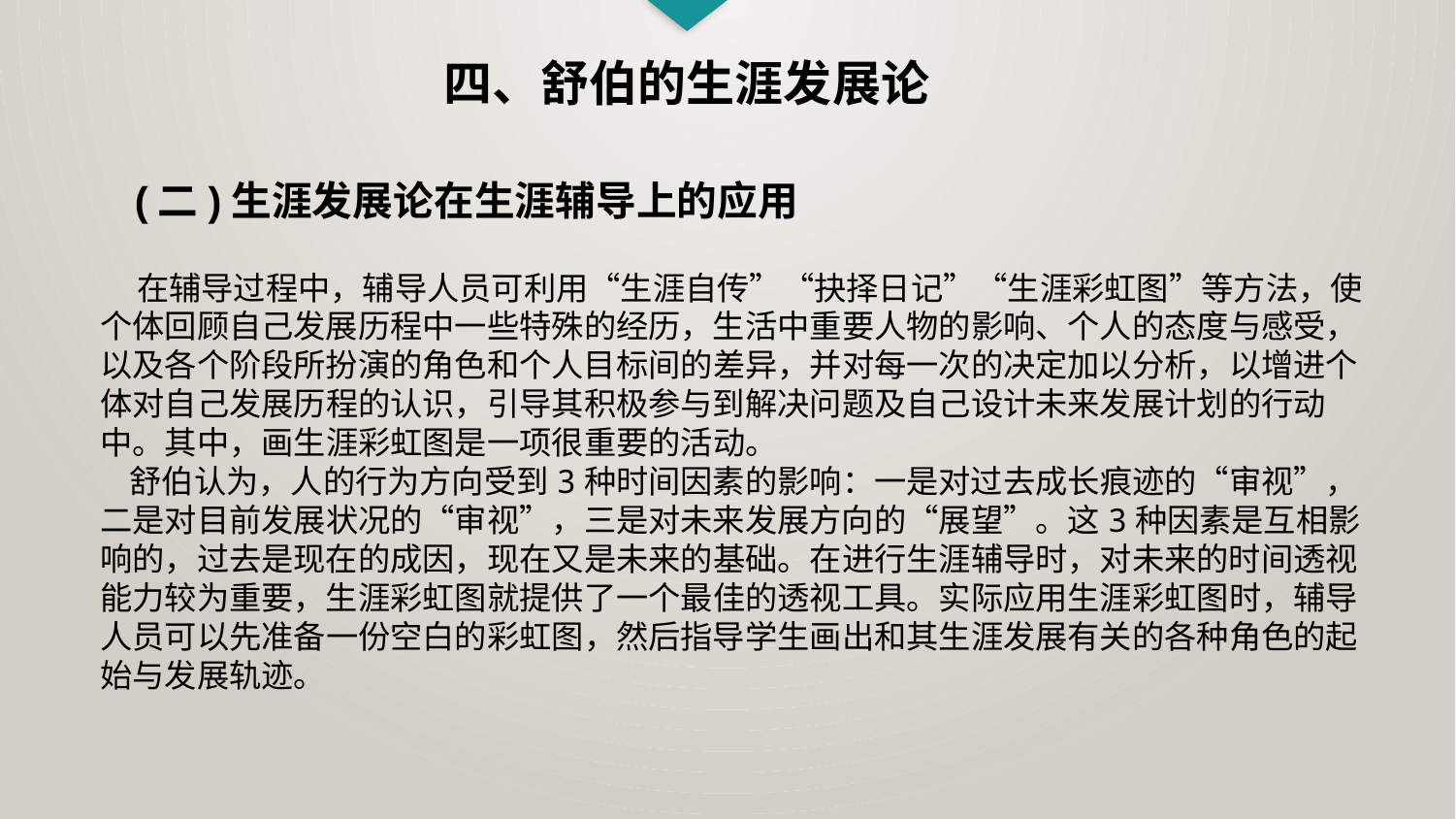

四、舒伯的生涯发展论
(二)生涯发展论在生涯辅导上的应用
    在辅导过程中，辅导人员可利用“生涯自传”“抉择日记”“生涯彩虹图”等方法，使个体回顾自己发展历程中一些特殊的经历，生活中重要人物的影响、个人的态度与感受，以及各个阶段所扮演的角色和个人目标间的差异，并对每一次的决定加以分析，以增进个体对自己发展历程的认识，引导其积极参与到解决问题及自己设计未来发展计划的行动中。其中，画生涯彩虹图是一项很重要的活动。
   舒伯认为，人的行为方向受到3种时间因素的影响：一是对过去成长痕迹的“审视”，二是对目前发展状况的“审视”，三是对未来发展方向的“展望”。这3种因素是互相影响的，过去是现在的成因，现在又是未来的基础。在进行生涯辅导时，对未来的时间透视能力较为重要，生涯彩虹图就提供了一个最佳的透视工具。实际应用生涯彩虹图时，辅导人员可以先准备一份空白的彩虹图，然后指导学生画出和其生涯发展有关的各种角色的起始与发展轨迹。
67